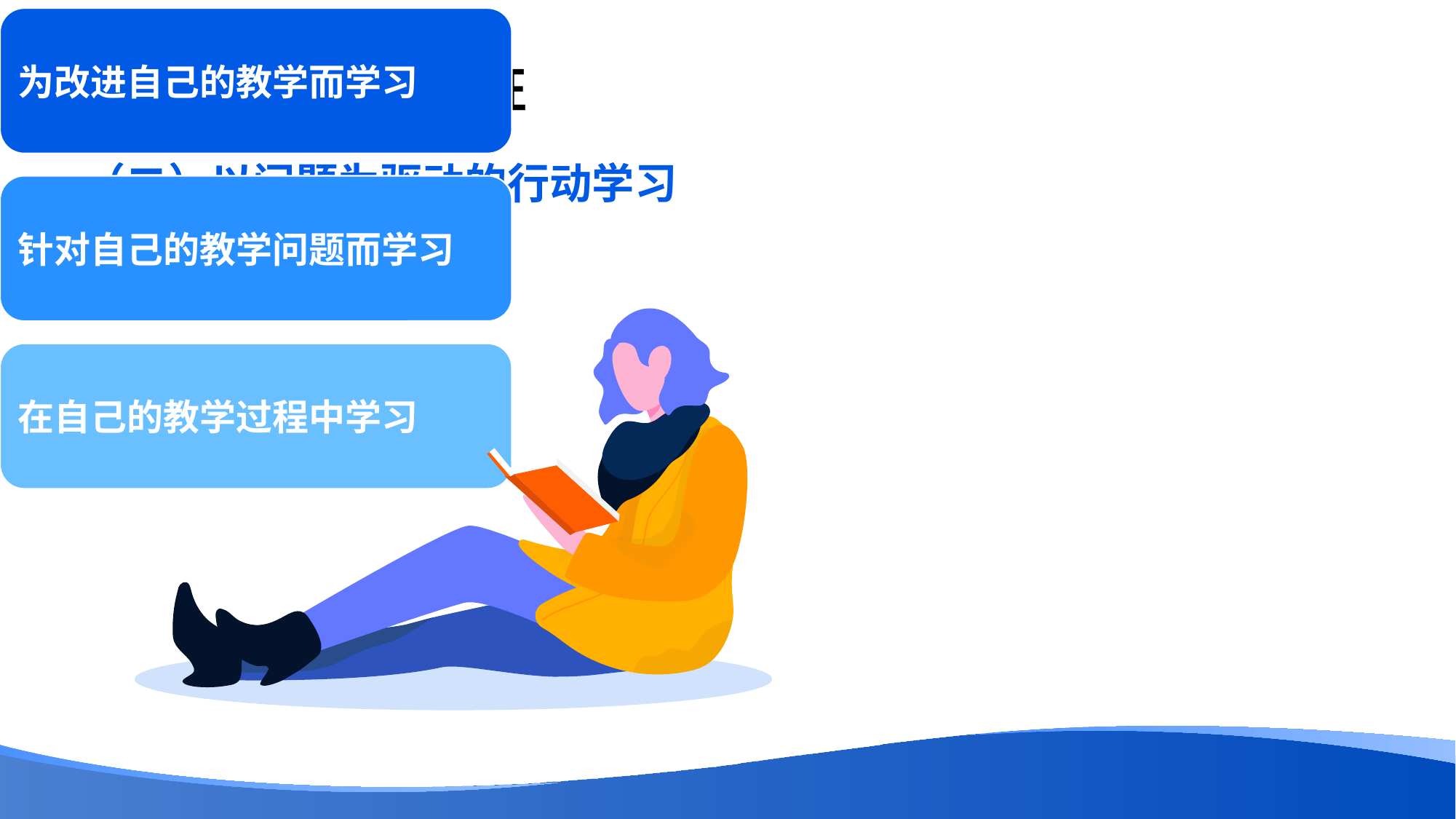

# 二、教师学习的特征
（二）以问题为驱动的行动学习
为改进自己的教学而学习
针对自己的教学问题而学习
在自己的教学过程中学习